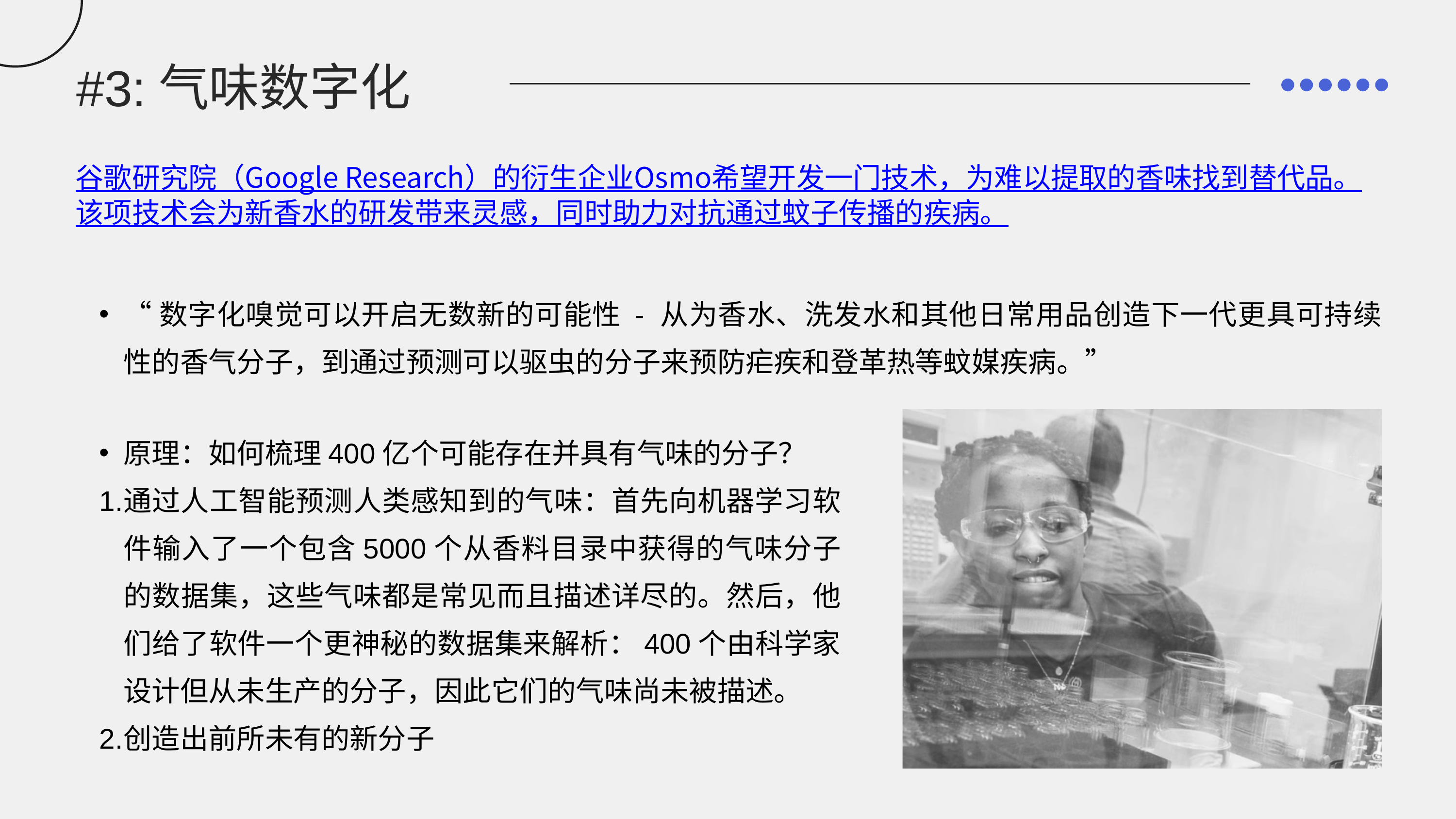

#3:气味数字化

谷歌研究院（Google Research）的衍生企业Osmo希望开发一门技术，为难以提取的香味找到替代品。该项技术会为新香水的研发带来灵感，同时助力对抗通过蚊子传播的疾病。

“数字化嗅觉可以开启无数新的可能性 - 从为香水、洗发水和其他日常用品创造下一代更具可持续性的香气分子，到通过预测可以驱虫的分子来预防疟疾和登革热等蚊媒疾病。”

原理：如何梳理400亿个可能存在并具有气味的分子？
通过人工智能预测人类感知到的气味：首先向机器学习软件输入了一个包含5000个从香料目录中获得的气味分子的数据集，这些气味都是常见而且描述详尽的。然后，他们给了软件一个更神秘的数据集来解析：400个由科学家设计但从未生产的分子，因此它们的气味尚未被描述。
创造出前所未有的新分子